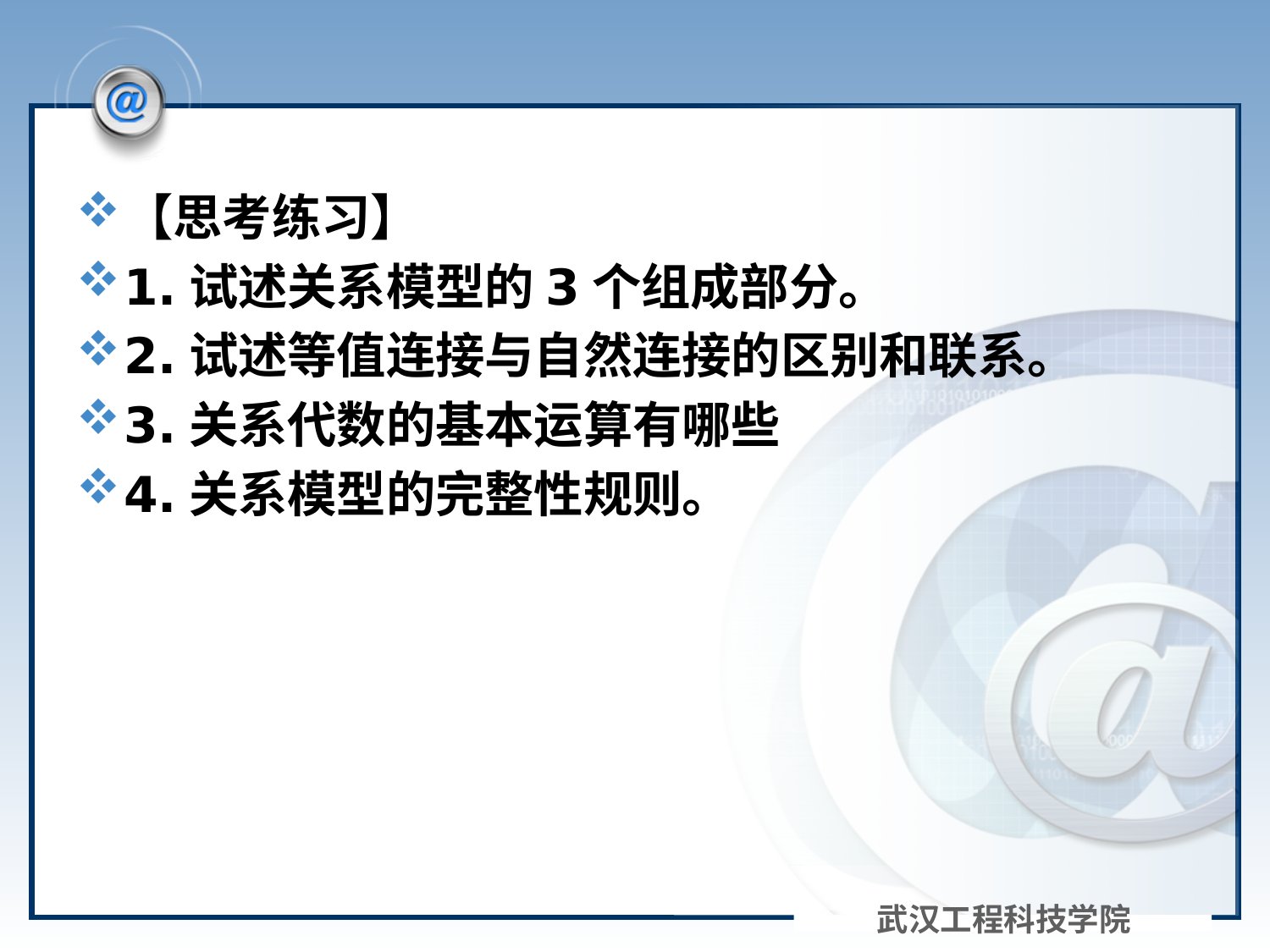

#
【思考练习】
1.试述关系模型的3个组成部分。
2.试述等值连接与自然连接的区别和联系。
3.关系代数的基本运算有哪些
4.关系模型的完整性规则。

武汉工程科技学院